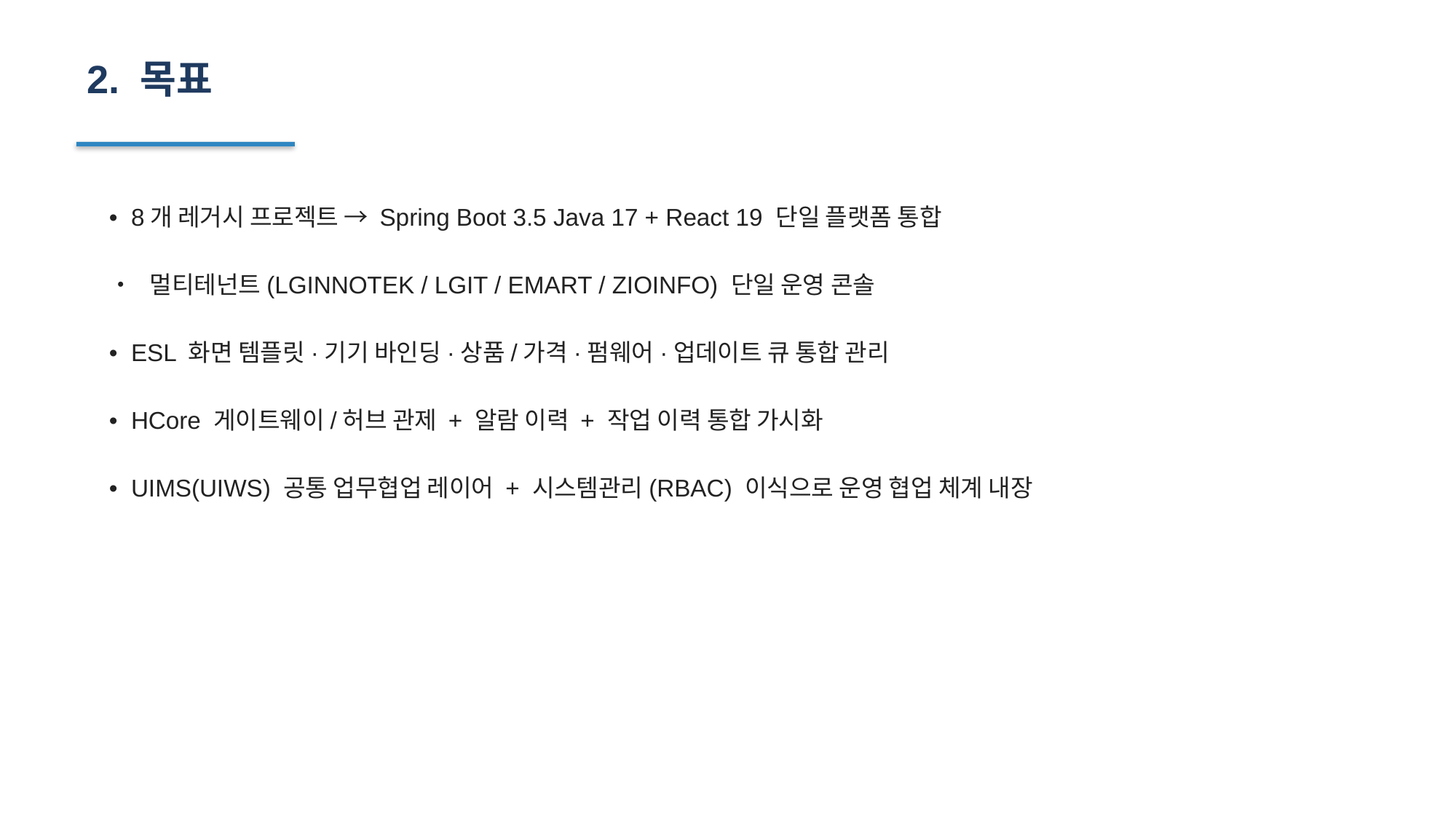

2. 목표

•  8개 레거시 프로젝트 → Spring Boot 3.5 Java 17 + React 19 단일 플랫폼 통합
•  멀티테넌트(LGINNOTEK / LGIT / EMART / ZIOINFO) 단일 운영 콘솔
•  ESL 화면 템플릿·기기 바인딩·상품/가격·펌웨어·업데이트 큐 통합 관리
•  HCore 게이트웨이/허브 관제 + 알람 이력 + 작업 이력 통합 가시화
•  UIMS(UIWS) 공통 업무협업 레이어 + 시스템관리(RBAC) 이식으로 운영 협업 체계 내장